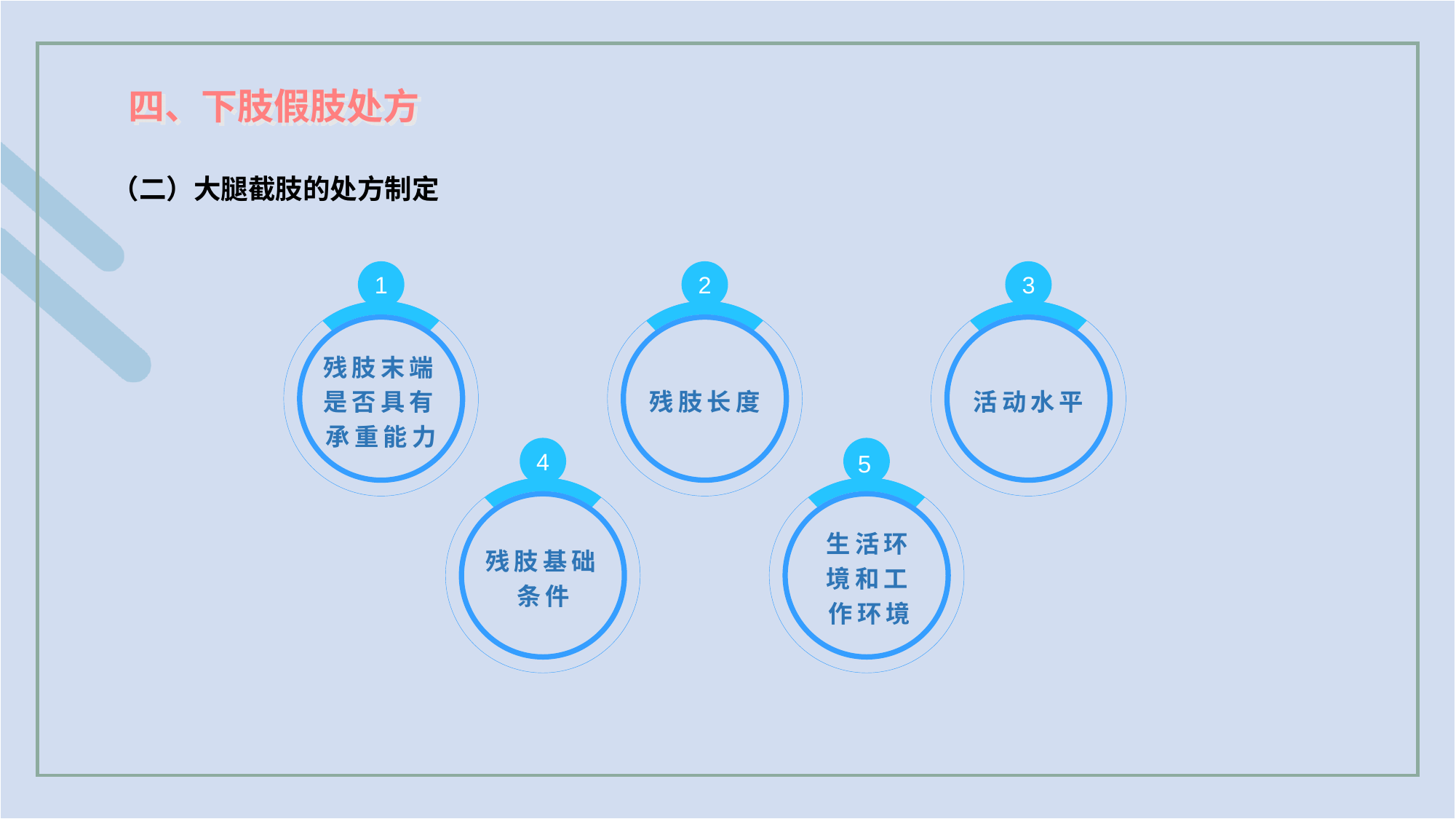

四、下肢假肢处方
（二）大腿截肢的处方制定

1

残肢末端是否具有承重能力

2

残肢长度

3

活动水平

5

生活环境和工作环境

4

残肢基础条件